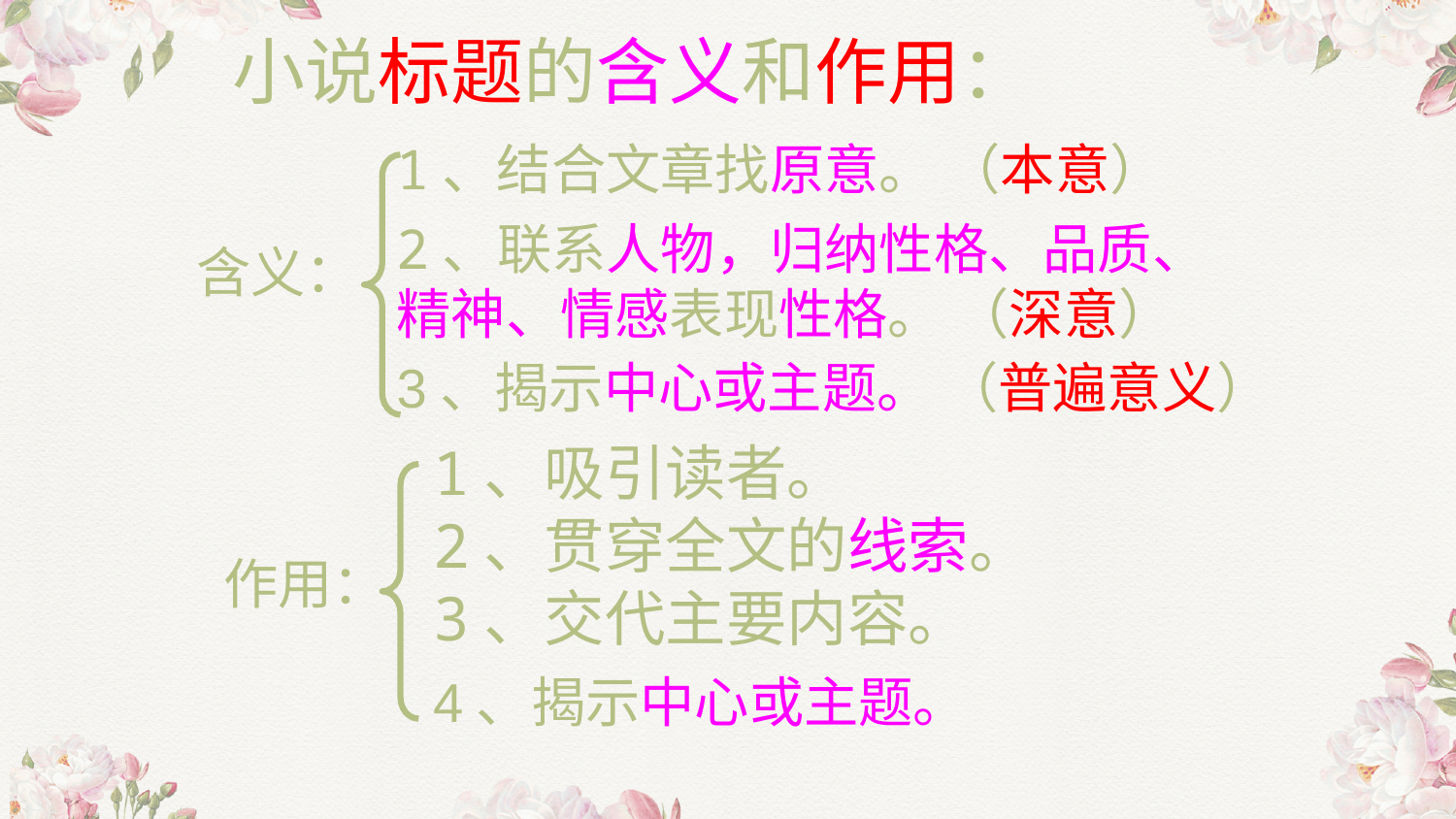

小说标题的含义和作用：
1、结合文章找原意。 （本意）

2、联系人物，归纳性格、品质、精神、情感表现性格。 （深意）
含义：
3、揭示中心或主题。 （普遍意义）
1、吸引读者。

2、贯穿全文的线索。
作用：
3、交代主要内容。
4、揭示中心或主题。